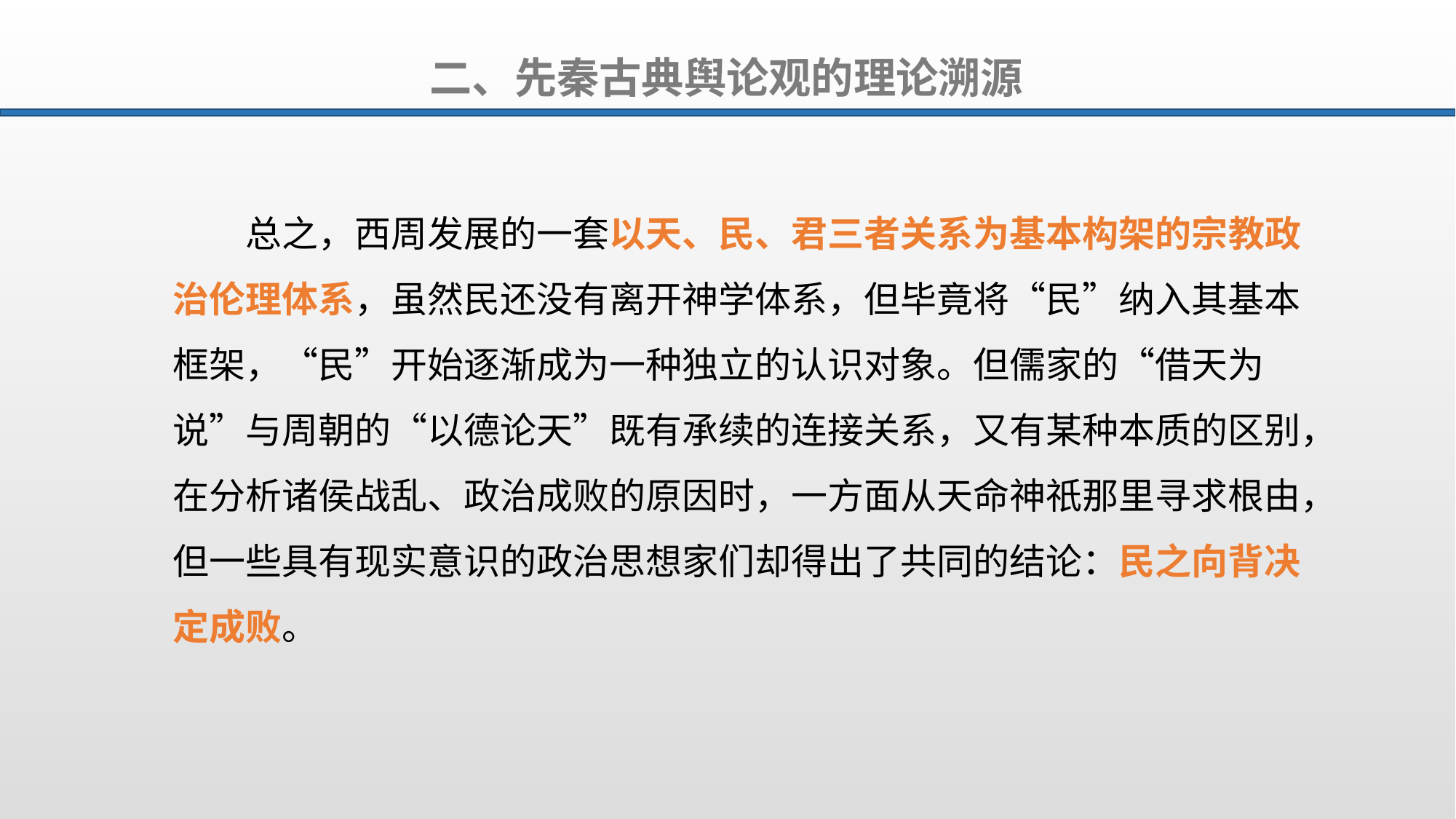

二、先秦古典舆论观的理论溯源

总之，西周发展的一套以天、民、君三者关系为基本构架的宗教政治伦理体系，虽然民还没有离开神学体系，但毕竟将“民”纳入其基本框架，“民”开始逐渐成为一种独立的认识对象。但儒家的“借天为说”与周朝的“以德论天”既有承续的连接关系，又有某种本质的区别，在分析诸侯战乱、政治成败的原因时，一方面从天命神祇那里寻求根由，但一些具有现实意识的政治思想家们却得出了共同的结论：民之向背决定成败。